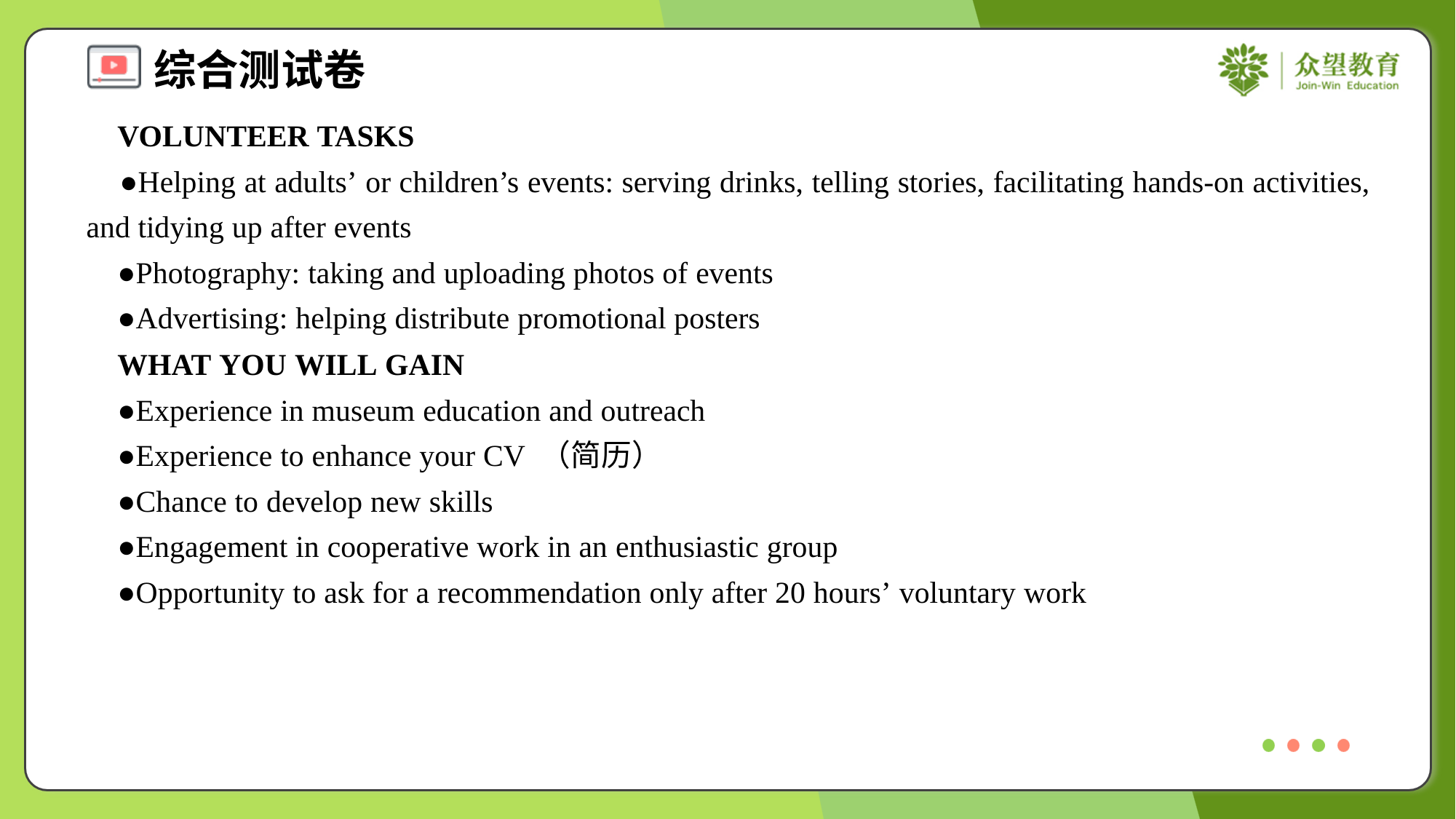

VOLUNTEER TASKS
    ●Helping at adults’ or children’s events: serving drinks, telling stories, facilitating hands-on activities, and tidying up after events
    ●Photography: taking and uploading photos of events
    ●Advertising: helping distribute promotional posters
    WHAT YOU WILL GAIN
    ●Experience in museum education and outreach
    ●Experience to enhance your CV （简历）
    ●Chance to develop new skills
    ●Engagement in cooperative work in an enthusiastic group
    ●Opportunity to ask for a recommendation only after 20 hours’ voluntary work